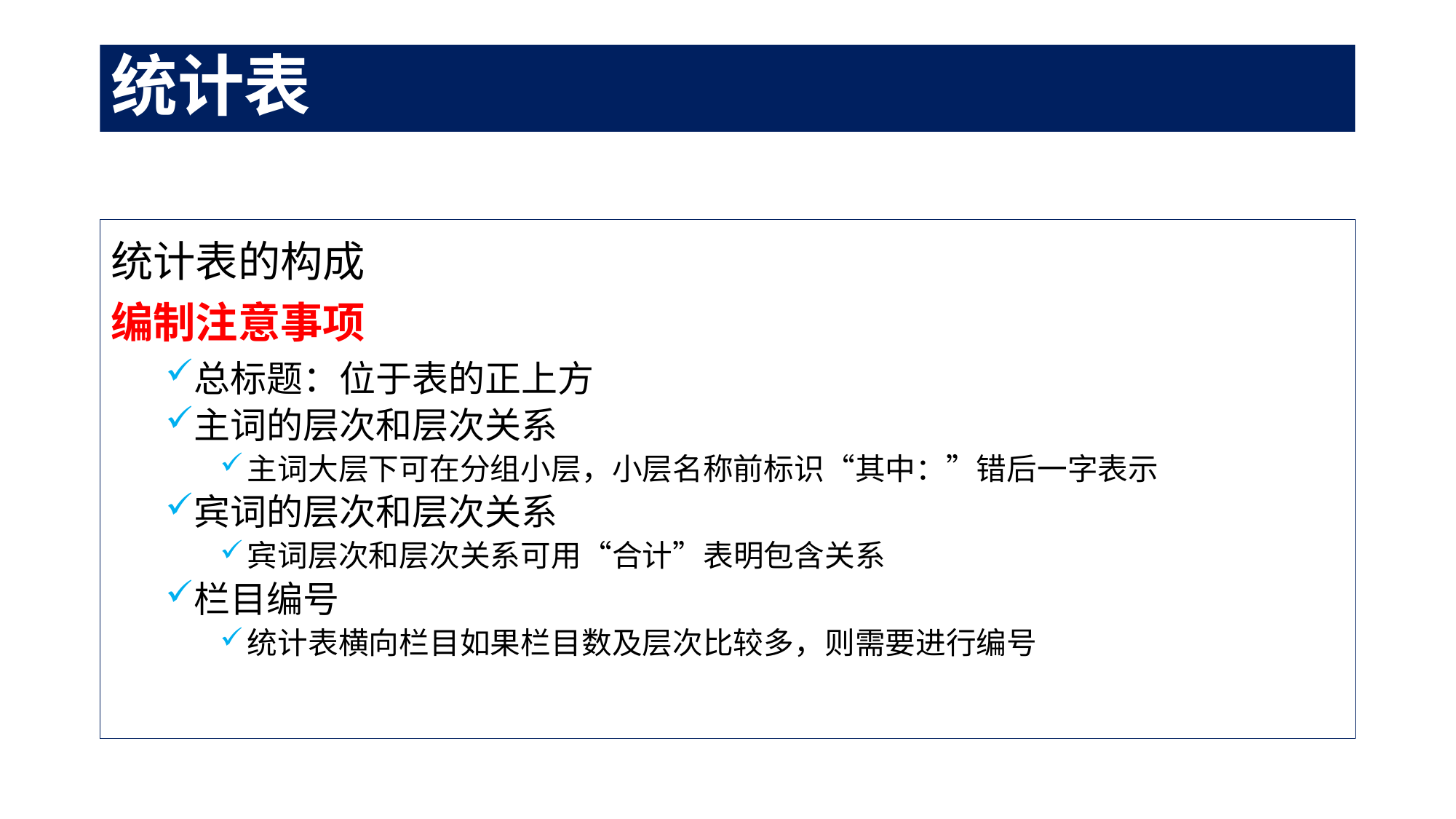

# 统计表
统计表的构成
编制注意事项
总标题：位于表的正上方
主词的层次和层次关系
主词大层下可在分组小层，小层名称前标识“其中：”错后一字表示
宾词的层次和层次关系
宾词层次和层次关系可用“合计”表明包含关系
栏目编号
统计表横向栏目如果栏目数及层次比较多，则需要进行编号